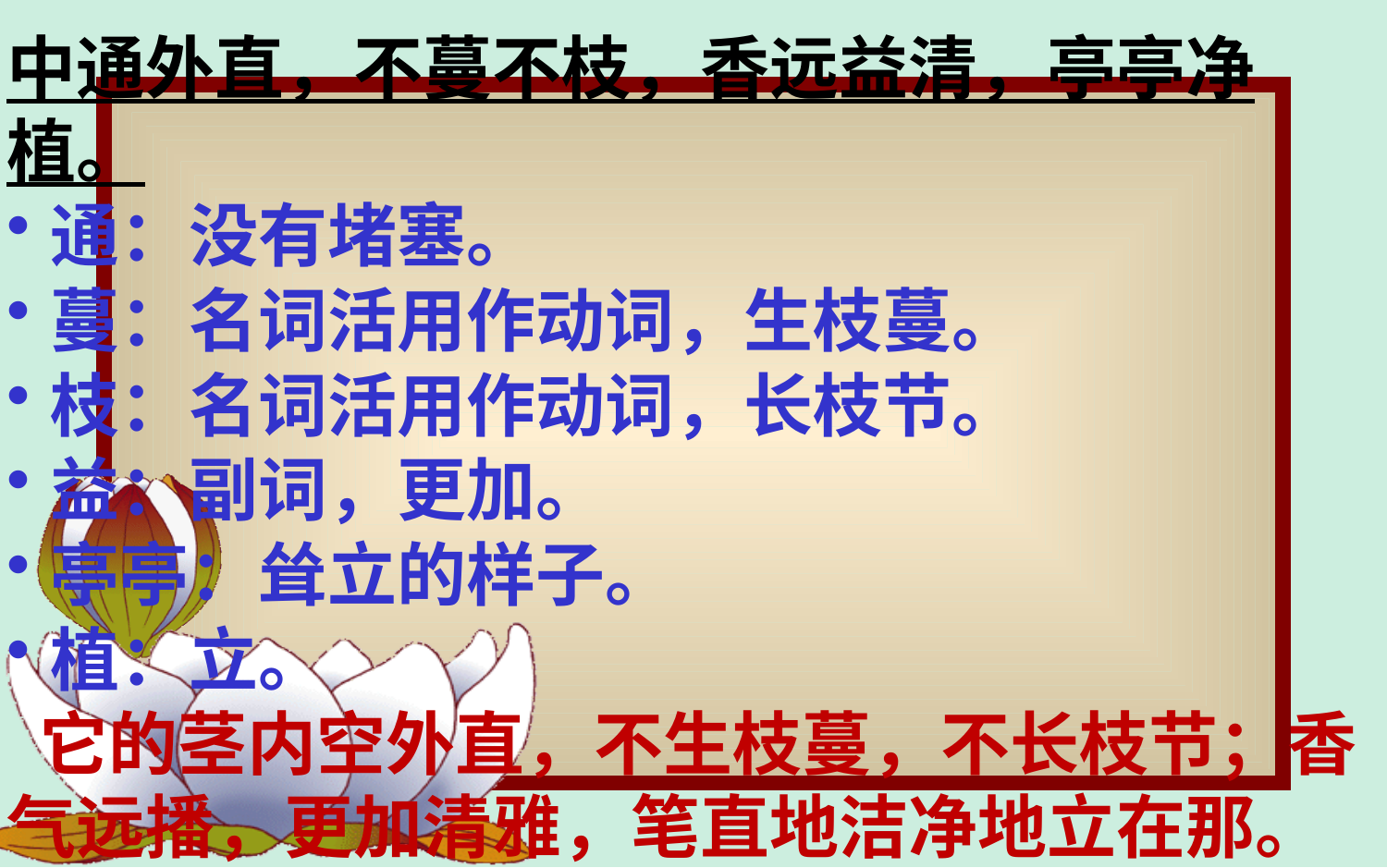

中通外直，不蔓不枝，香远益清，亭亭净植。
通：没有堵塞。
蔓：名词活用作动词，生枝蔓。
枝：名词活用作动词，长枝节。
益：副词，更加。
亭亭：耸立的样子。
植：立。
 它的茎内空外直，不生枝蔓，不长枝节；香气远播，更加清雅，笔直地洁净地立在那。